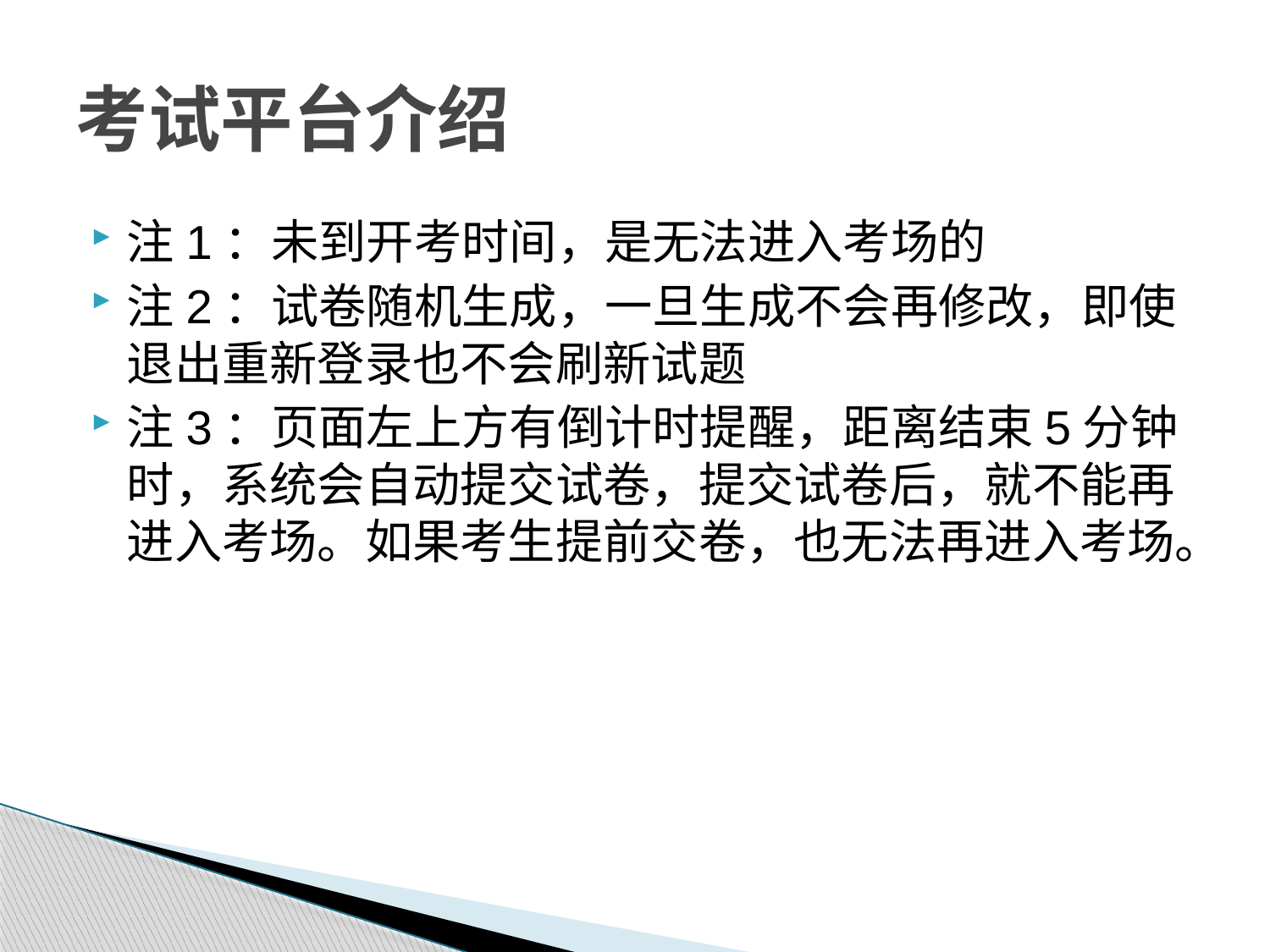

# 考试平台介绍
注1：未到开考时间，是无法进入考场的
注2：试卷随机生成，一旦生成不会再修改，即使退出重新登录也不会刷新试题
注3：页面左上方有倒计时提醒，距离结束5分钟时，系统会自动提交试卷，提交试卷后，就不能再进入考场。如果考生提前交卷，也无法再进入考场。